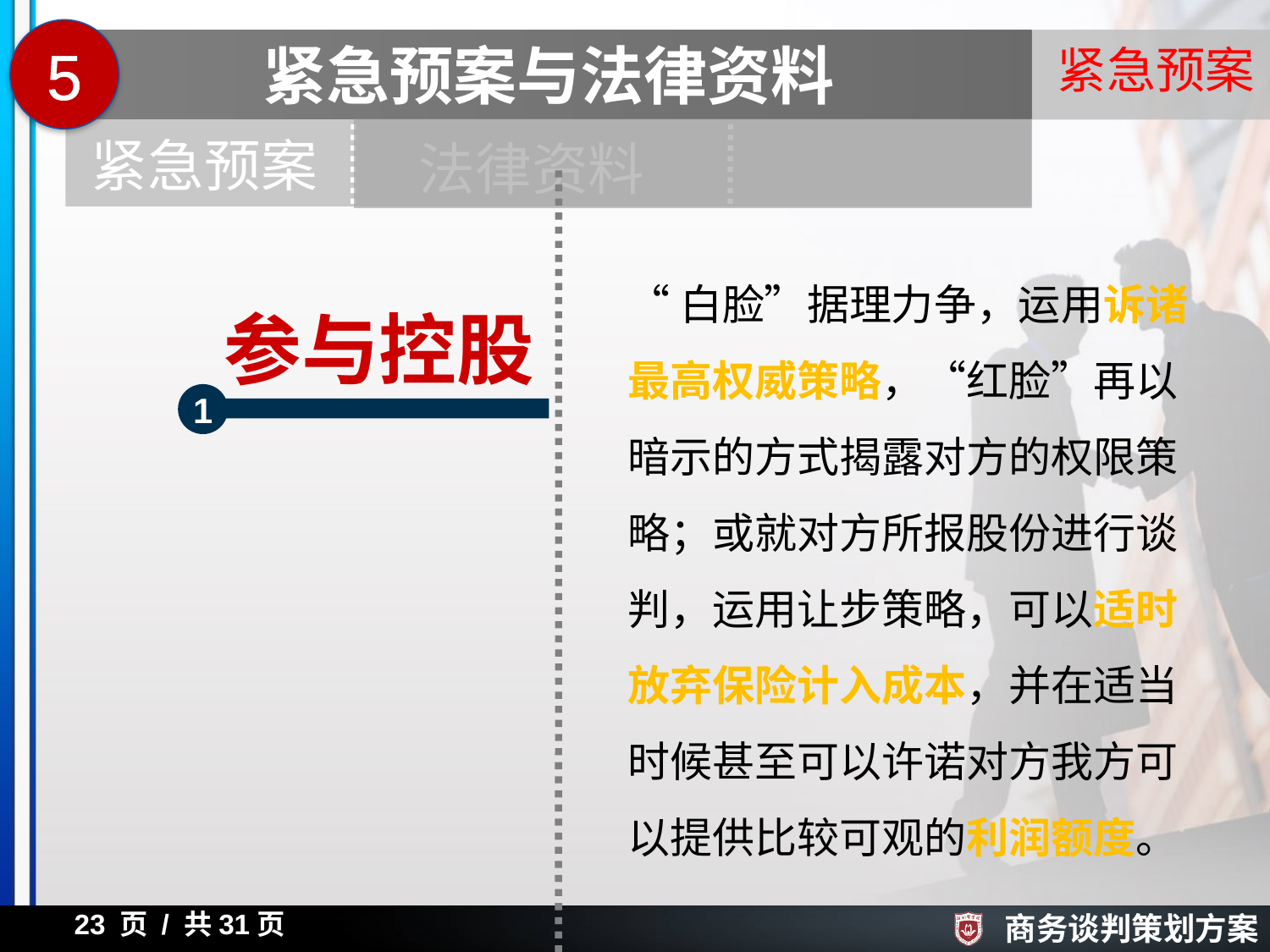

5
紧急预案与法律资料

紧急预案

紧急预案

法律资料

“白脸”据理力争，运用诉诸最高权威策略，“红脸”再以暗示的方式揭露对方的权限策略；或就对方所报股份进行谈判，运用让步策略，可以适时放弃保险计入成本，并在适当时候甚至可以许诺对方我方可以提供比较可观的利润额度。
参与控股
1

23 页 / 共31页